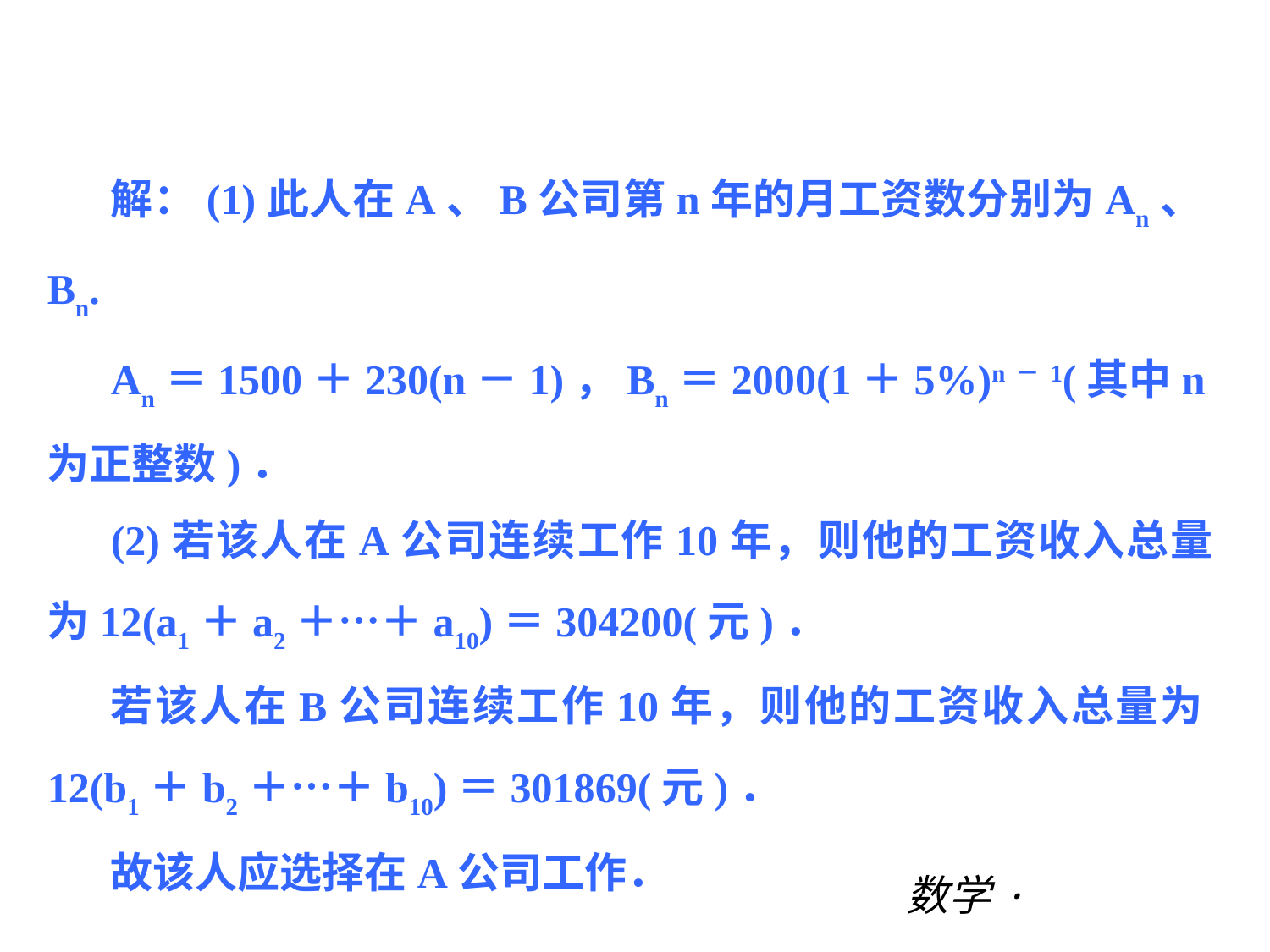

第三章 |过关测试
解：(1)此人在A、B公司第n年的月工资数分别为An、Bn.
An＝1500＋230(n－1)，Bn＝2000(1＋5%)n－1(其中n为正整数)．
(2)若该人在A公司连续工作10年，则他的工资收入总量为12(a1＋a2＋…＋a10)＝304200(元)．
若该人在B公司连续工作10年，则他的工资收入总量为12(b1＋b2＋…＋b10)＝301869(元)．
故该人应选择在A公司工作．
数学·新课标（BS）